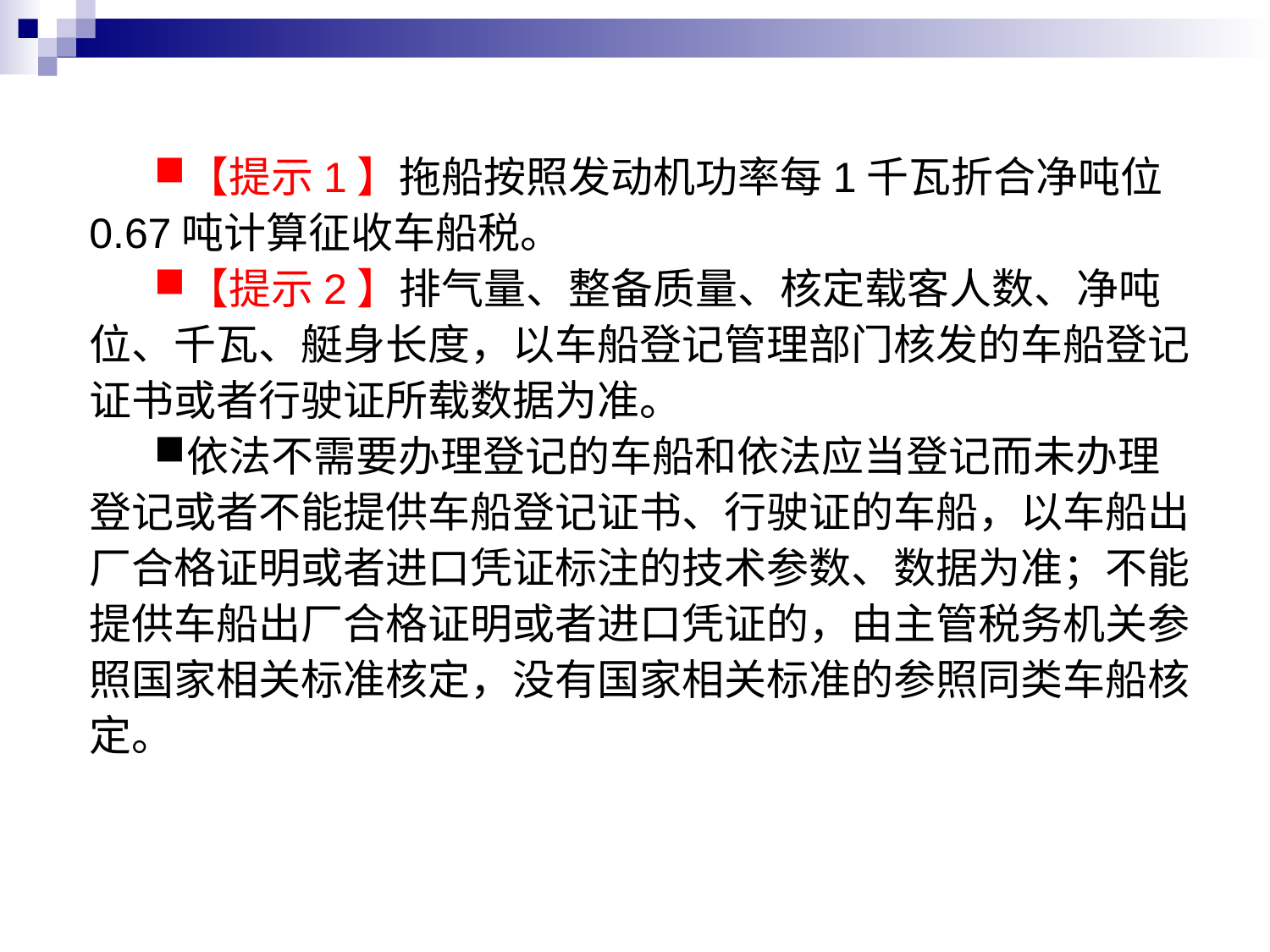

#
【提示1】拖船按照发动机功率每1千瓦折合净吨位0.67吨计算征收车船税。
【提示2】排气量、整备质量、核定载客人数、净吨位、千瓦、艇身长度，以车船登记管理部门核发的车船登记证书或者行驶证所载数据为准。
依法不需要办理登记的车船和依法应当登记而未办理登记或者不能提供车船登记证书、行驶证的车船，以车船出厂合格证明或者进口凭证标注的技术参数、数据为准；不能提供车船出厂合格证明或者进口凭证的，由主管税务机关参照国家相关标准核定，没有国家相关标准的参照同类车船核定。